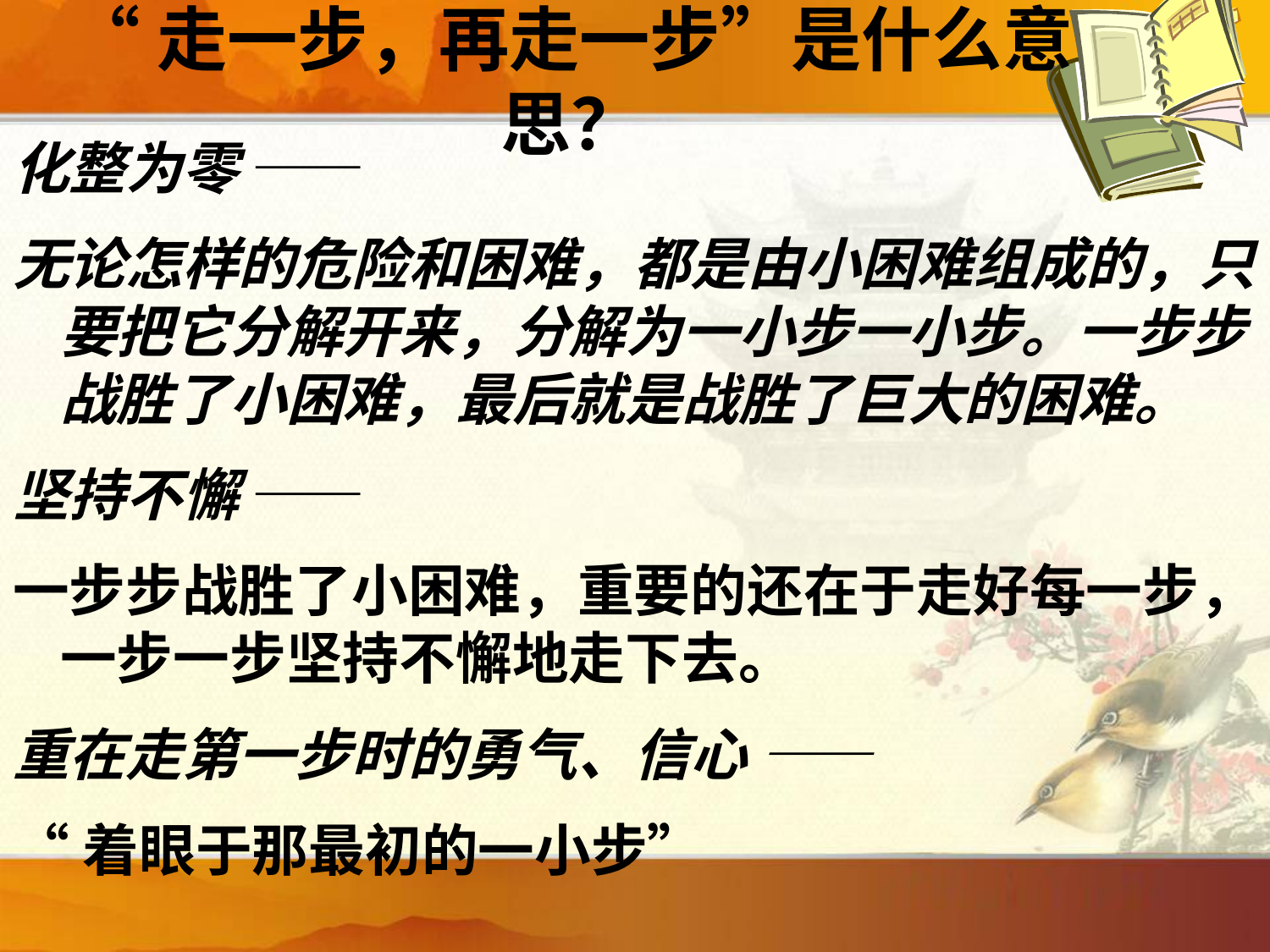

# “走一步，再走一步”是什么意思？
化整为零 ——
无论怎样的危险和困难，都是由小困难组成的，只要把它分解开来，分解为一小步一小步。一步步战胜了小困难，最后就是战胜了巨大的困难。
坚持不懈 ——
一步步战胜了小困难，重要的还在于走好每一步，一步一步坚持不懈地走下去。
重在走第一步时的勇气、信心 ——
“着眼于那最初的一小步”